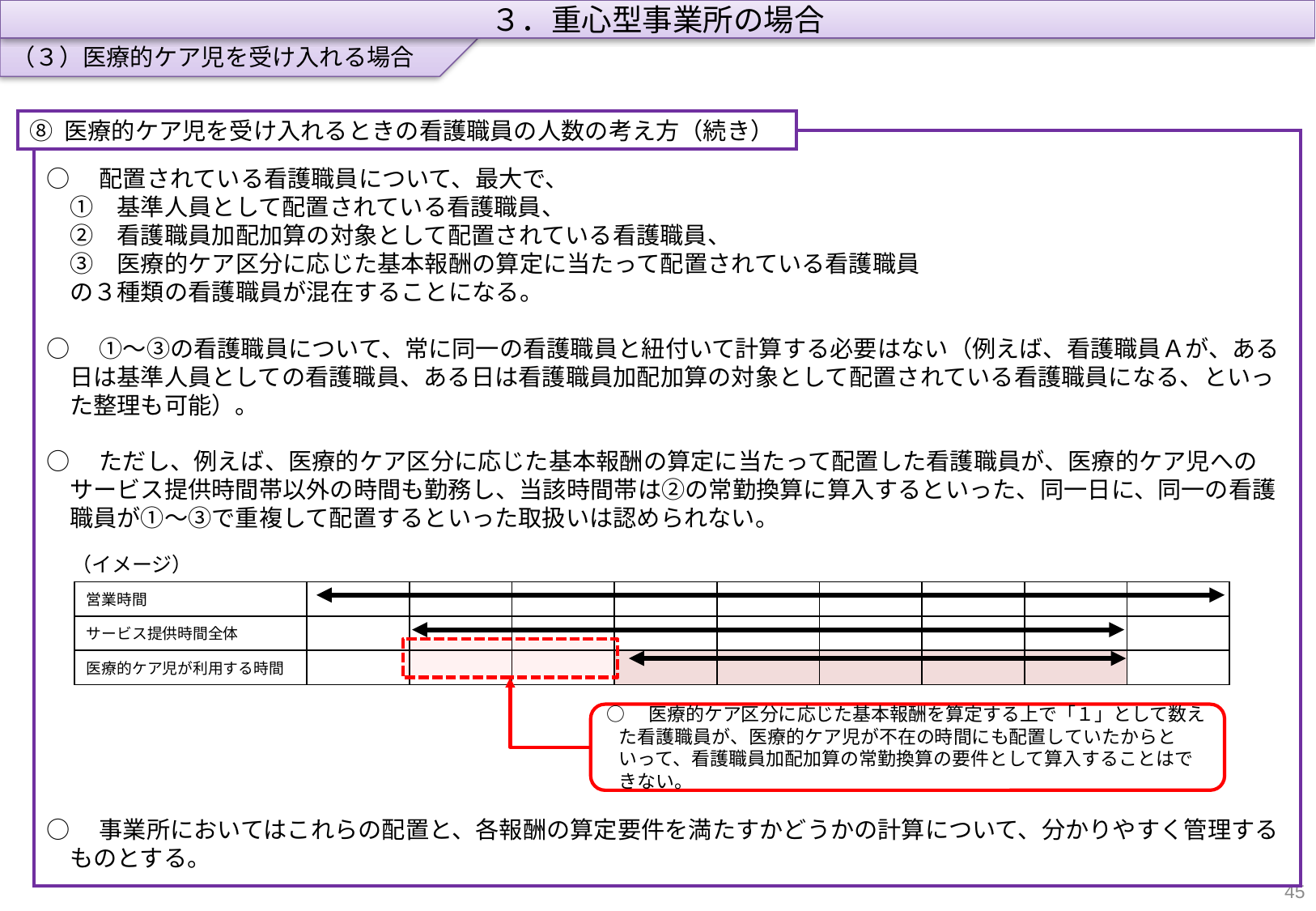

（３）医療的ケア児を受け入れる場合
３．重心型事業所の場合
⑧ 医療的ケア児を受け入れるときの看護職員の人数の考え方（続き）
○　配置されている看護職員について、最大で、
　①　基準人員として配置されている看護職員、
　②　看護職員加配加算の対象として配置されている看護職員、
　③　医療的ケア区分に応じた基本報酬の算定に当たって配置されている看護職員
　の３種類の看護職員が混在することになる。

○　①～③の看護職員について、常に同一の看護職員と紐付いて計算する必要はない（例えば、看護職員Ａが、ある日は基準人員としての看護職員、ある日は看護職員加配加算の対象として配置されている看護職員になる、といった整理も可能）。

○　ただし、例えば、医療的ケア区分に応じた基本報酬の算定に当たって配置した看護職員が、医療的ケア児へのサービス提供時間帯以外の時間も勤務し、当該時間帯は②の常勤換算に算入するといった、同一日に、同一の看護職員が①～③で重複して配置するといった取扱いは認められない。

○　事業所においてはこれらの配置と、各報酬の算定要件を満たすかどうかの計算について、分かりやすく管理するものとする。

（イメージ）
| 営業時間 |  |  |  |  |  |  |  |  |  |
| --- | --- | --- | --- | --- | --- | --- | --- | --- | --- |
| サービス提供時間全体 |  |  |  |  |  |  |  |  |  |
| 医療的ケア児が利用する時間 |  |  |  |  |  |  |  |  |  |

○　医療的ケア区分に応じた基本報酬を算定する上で「１」として数えた看護職員が、医療的ケア児が不在の時間にも配置していたからといって、看護職員加配加算の常勤換算の要件として算入することはできない。
45